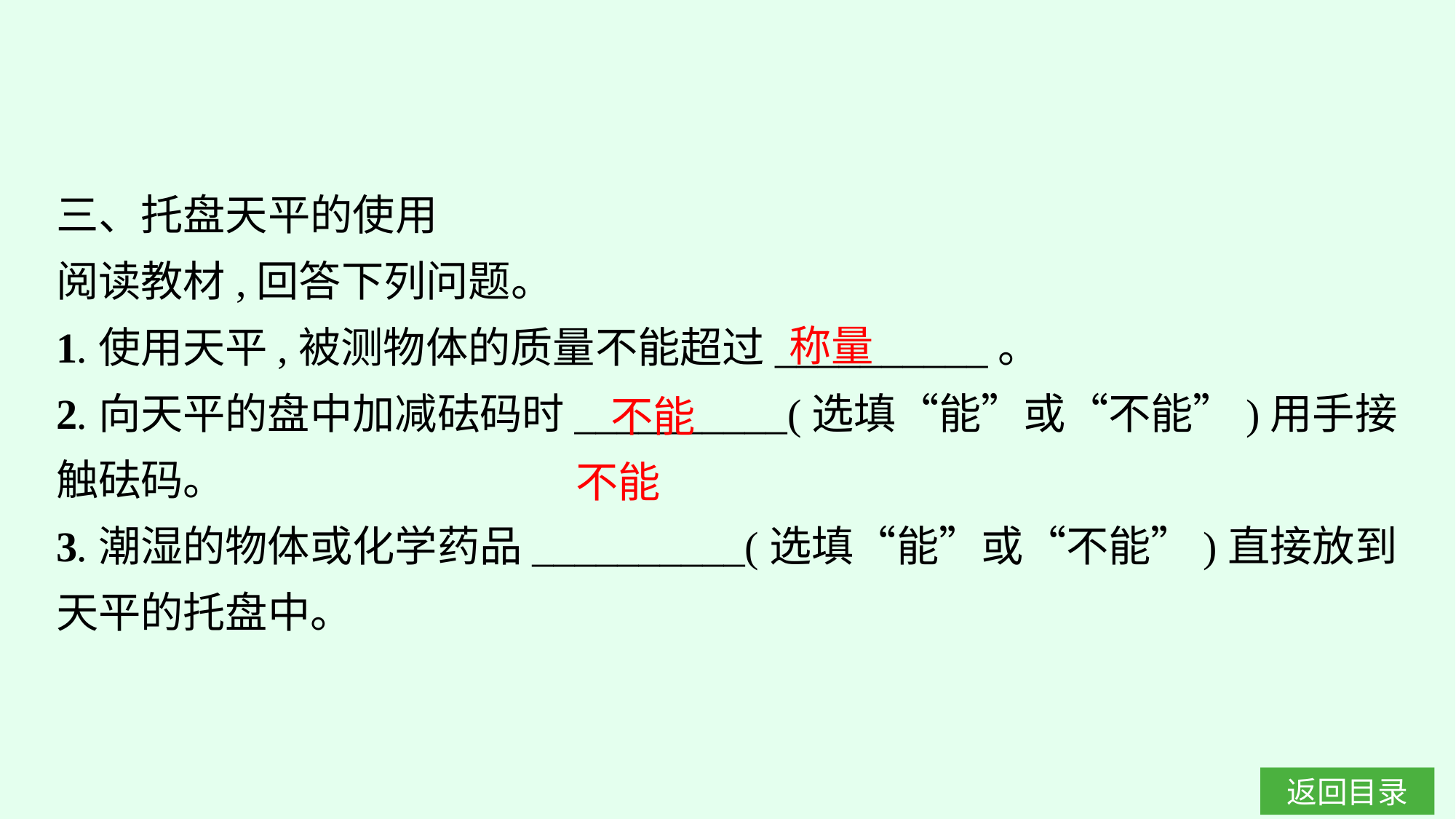

三、托盘天平的使用
阅读教材,回答下列问题。
1.使用天平,被测物体的质量不能超过__________。
2.向天平的盘中加减砝码时__________(选填“能”或“不能”)用手接触砝码。
3.潮湿的物体或化学药品__________(选填“能”或“不能”)直接放到天平的托盘中。
称量
不能
不能